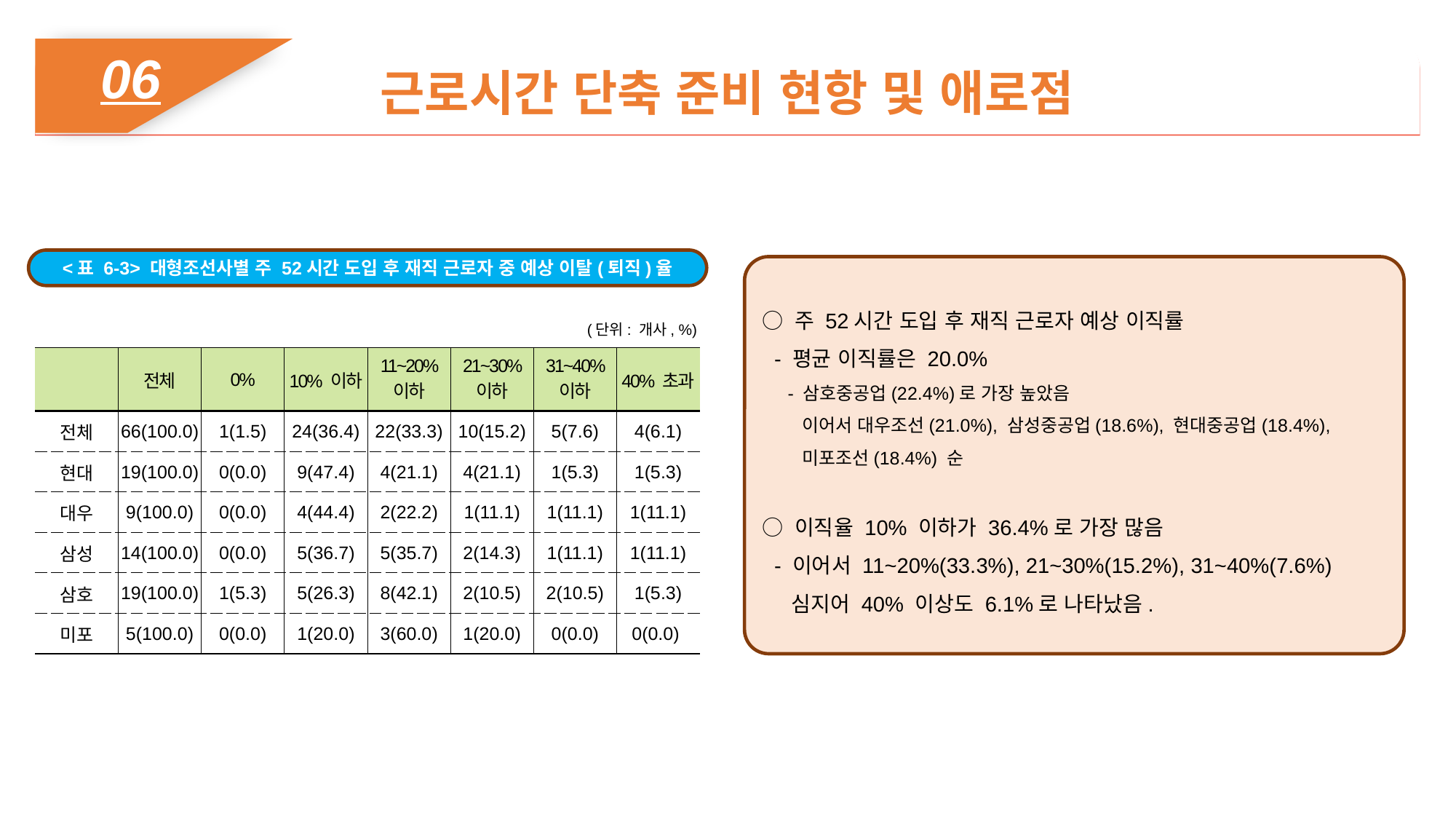

06
근로시간 단축 준비 현항 및 애로점
<표 6-3> 대형조선사별 주 52시간 도입 후 재직 근로자 중 예상 이탈(퇴직)율
○ 주 52시간 도입 후 재직 근로자 예상 이직률
  - 평균 이직률은 20.0%
     - 삼호중공업(22.4%)로 가장 높았음
       이어서 대우조선(21.0%), 삼성중공업(18.6%), 현대중공업(18.4%),
       미포조선(18.4%) 순

○ 이직율 10% 이하가 36.4%로 가장 많음
  - 이어서 11~20%(33.3%), 21~30%(15.2%), 31~40%(7.6%)
    심지어 40% 이상도 6.1%로 나타났음.
(단위: 개사, %)
|  | 전체 | 0% | 10% 이하 | 11~20% 이하 | 21~30% 이하 | 31~40% 이하 | 40% 초과 |
| --- | --- | --- | --- | --- | --- | --- | --- |
| 전체 | 66(100.0) | 1(1.5) | 24(36.4) | 22(33.3) | 10(15.2) | 5(7.6) | 4(6.1) |
| 현대 | 19(100.0) | 0(0.0) | 9(47.4) | 4(21.1) | 4(21.1) | 1(5.3) | 1(5.3) |
| 대우 | 9(100.0) | 0(0.0) | 4(44.4) | 2(22.2) | 1(11.1) | 1(11.1) | 1(11.1) |
| 삼성 | 14(100.0) | 0(0.0) | 5(36.7) | 5(35.7) | 2(14.3) | 1(11.1) | 1(11.1) |
| 삼호 | 19(100.0) | 1(5.3) | 5(26.3) | 8(42.1) | 2(10.5) | 2(10.5) | 1(5.3) |
| 미포 | 5(100.0) | 0(0.0) | 1(20.0) | 3(60.0) | 1(20.0) | 0(0.0) | 0(0.0) |